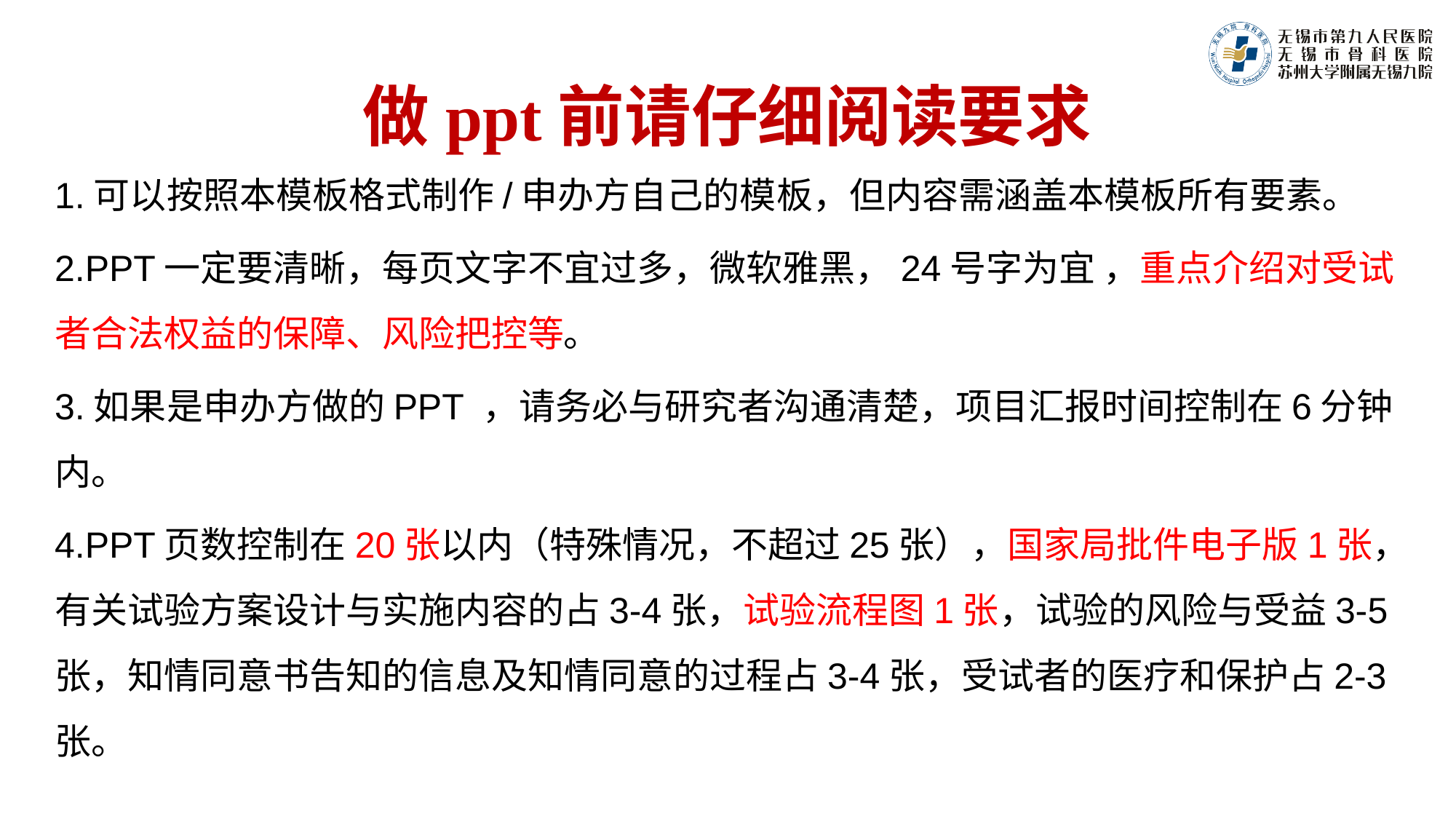

# 做ppt前请仔细阅读要求
1.可以按照本模板格式制作/申办方自己的模板，但内容需涵盖本模板所有要素。
2.PPT一定要清晰，每页文字不宜过多，微软雅黑，24号字为宜 ，重点介绍对受试者合法权益的保障、风险把控等。
3.如果是申办方做的PPT ，请务必与研究者沟通清楚，项目汇报时间控制在6分钟内。
4.PPT页数控制在20张以内（特殊情况，不超过25张），国家局批件电子版1张，有关试验方案设计与实施内容的占3-4张，试验流程图1张，试验的风险与受益3-5张，知情同意书告知的信息及知情同意的过程占3-4张，受试者的医疗和保护占2-3张。